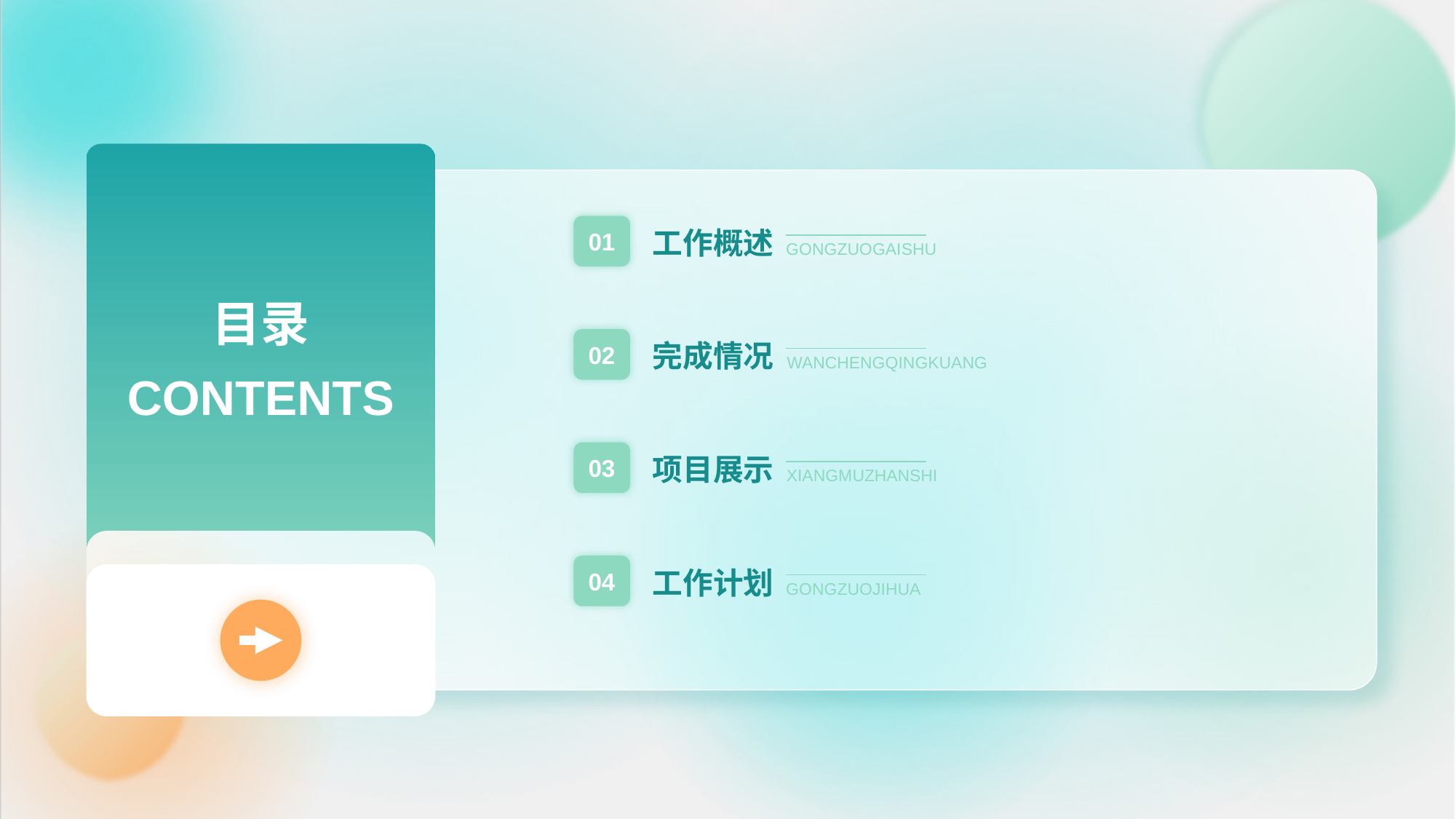

01
工作概述
GONGZUOGAISHU
目录
CONTENTS
02
完成情况
WANCHENGQINGKUANG
03
项目展示
XIANGMUZHANSHI
04
工作计划
GONGZUOJIHUA